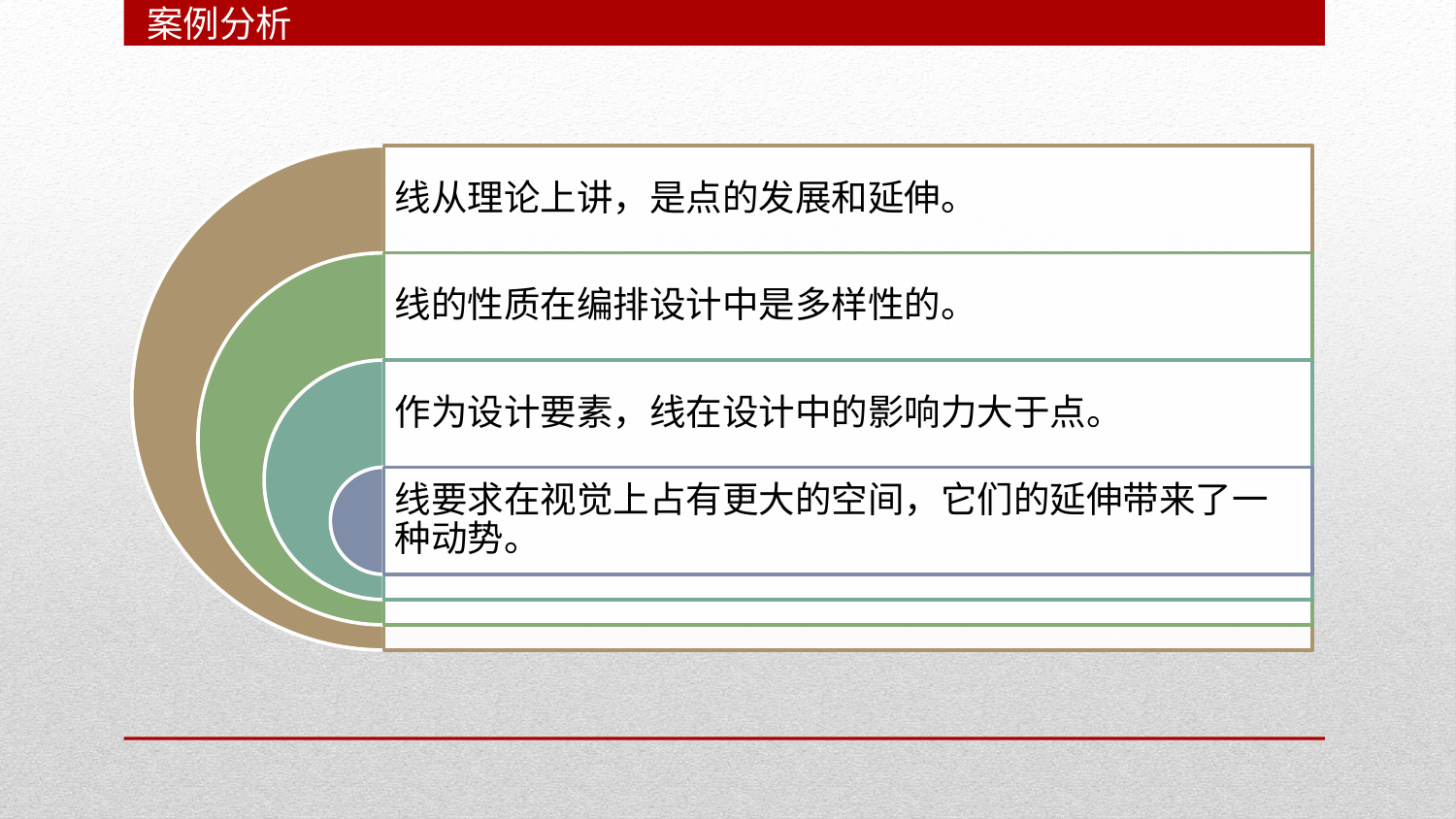

案例分析
线从理论上讲，是点的发展和延伸。
线的性质在编排设计中是多样性的。
作为设计要素，线在设计中的影响力大于点。
线要求在视觉上占有更大的空间，它们的延伸带来了一种动势。